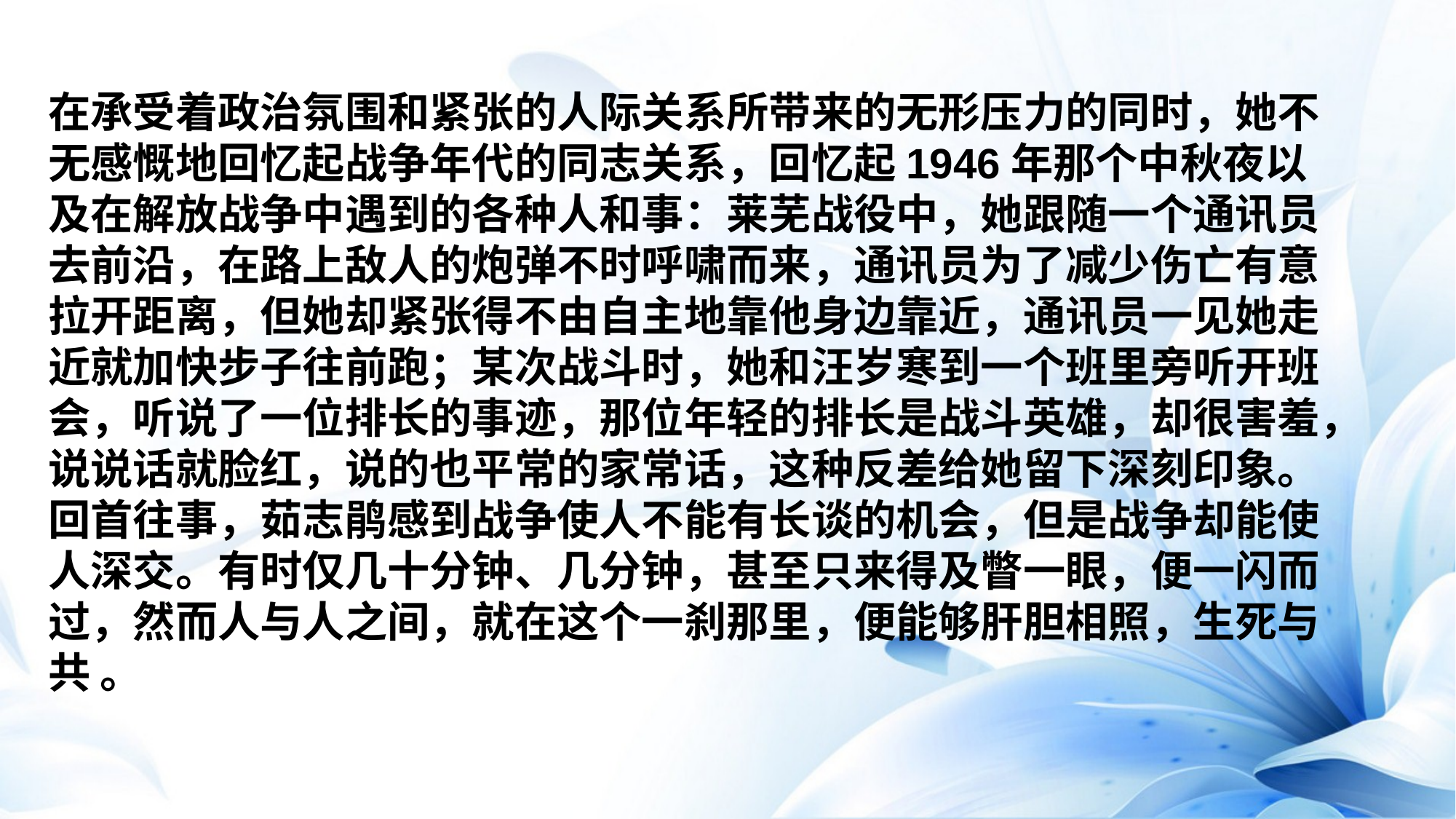

在承受着政治氛围和紧张的人际关系所带来的无形压力的同时，她不无感慨地回忆起战争年代的同志关系，回忆起1946年那个中秋夜以及在解放战争中遇到的各种人和事：莱芜战役中，她跟随一个通讯员去前沿，在路上敌人的炮弹不时呼啸而来，通讯员为了减少伤亡有意拉开距离，但她却紧张得不由自主地靠他身边靠近，通讯员一见她走近就加快步子往前跑；某次战斗时，她和汪岁寒到一个班里旁听开班会，听说了一位排长的事迹，那位年轻的排长是战斗英雄，却很害羞，说说话就脸红，说的也平常的家常话，这种反差给她留下深刻印象。回首往事，茹志鹃感到战争使人不能有长谈的机会，但是战争却能使人深交。有时仅几十分钟、几分钟，甚至只来得及瞥一眼，便一闪而过，然而人与人之间，就在这个一刹那里，便能够肝胆相照，生死与共 。